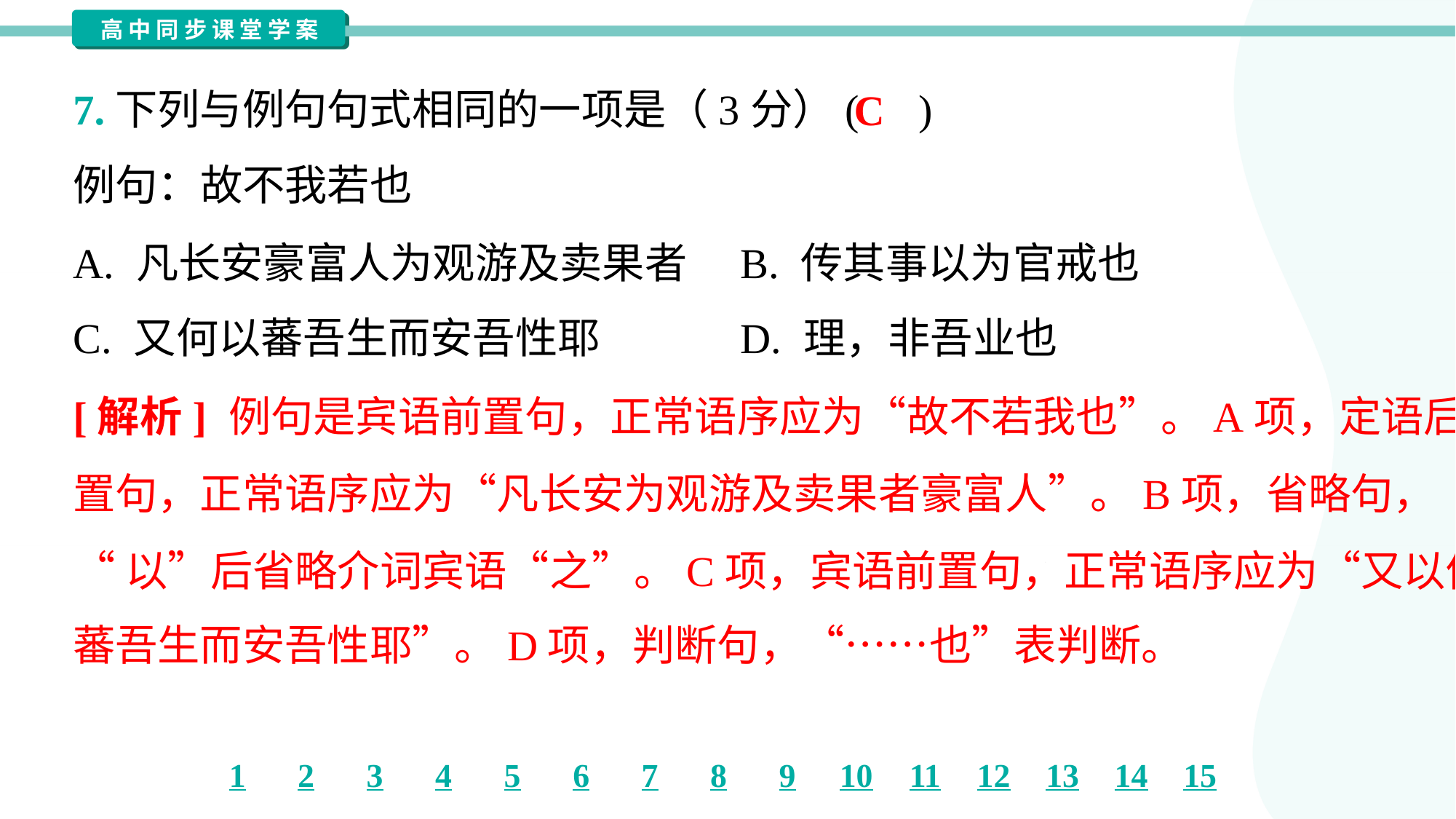

7.下列与例句句式相同的一项是（3分）(     )
例句：故不我若也
C
A. 凡长安豪富人为观游及卖果者	B. 传其事以为官戒也
C. 又何以蕃吾生而安吾性耶	D. 理，非吾业也
[解析] 例句是宾语前置句，正常语序应为“故不若我也”。A项，定语后
置句，正常语序应为“凡长安为观游及卖果者豪富人”。B项，省略句，
“以”后省略介词宾语“之”。C项，宾语前置句，正常语序应为“又以何
蕃吾生而安吾性耶”。D项，判断句，“……也”表判断。